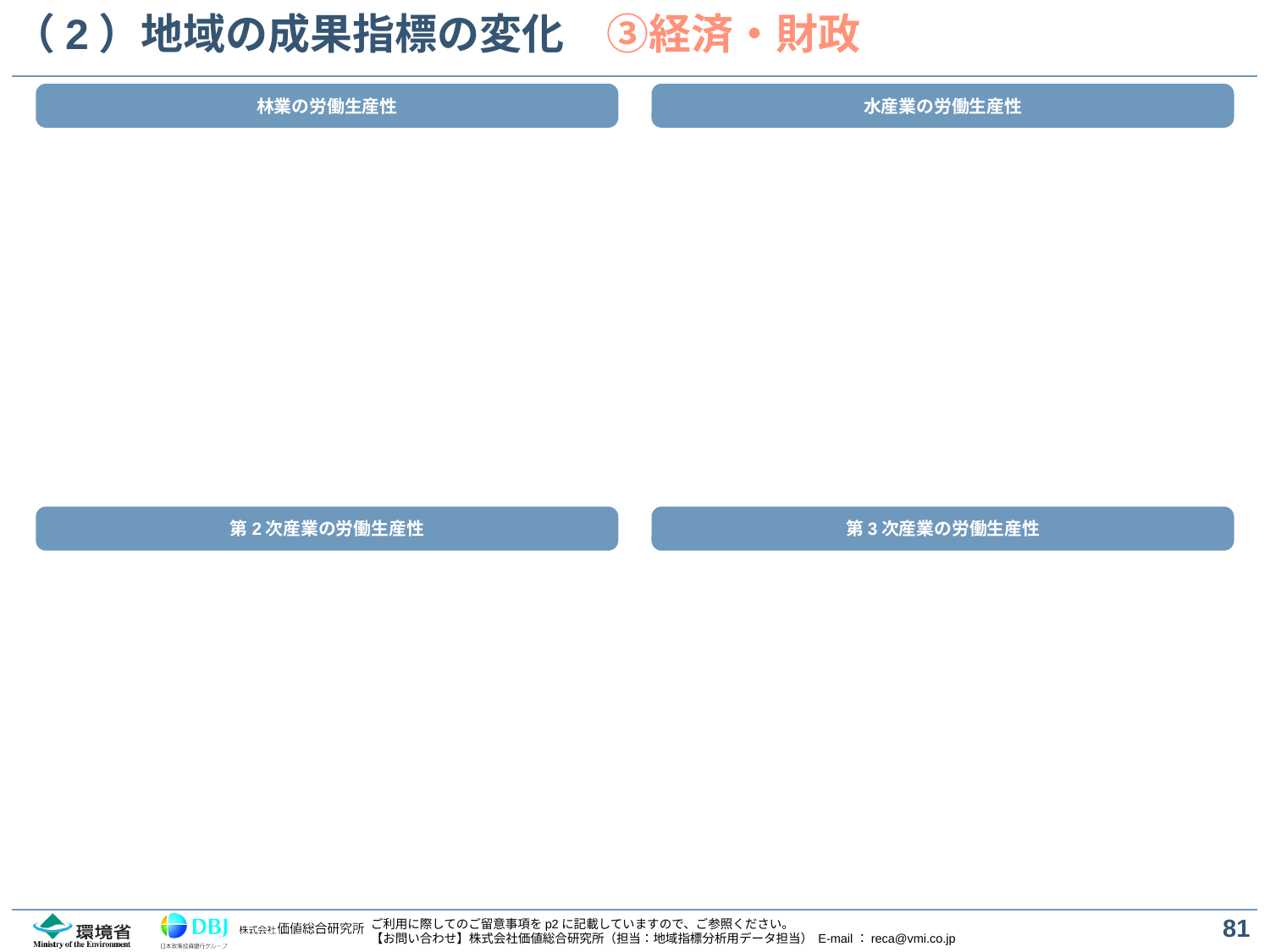

# （2）地域の成果指標の変化　③経済・財政
林業の労働生産性
水産業の労働生産性
第2次産業の労働生産性
第3次産業の労働生産性
81